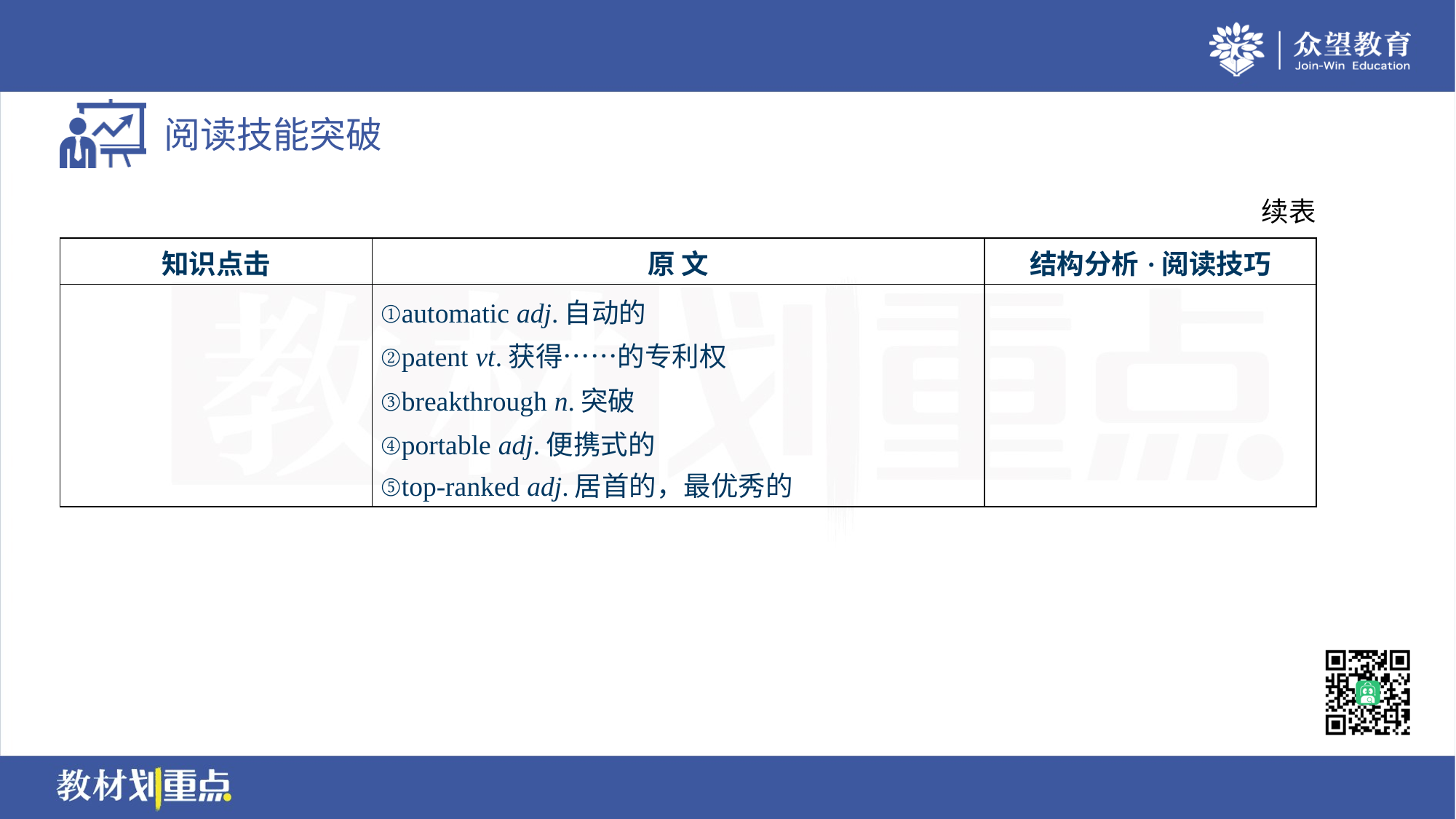

续表
| 知识点击 | 原 文 | 结构分析·阅读技巧 |
| --- | --- | --- |
|  | ①automatic adj.自动的 ②patent vt.获得……的专利权 ③breakthrough n.突破 ④portable adj.便携式的 ⑤top-ranked adj.居首的，最优秀的 |  |